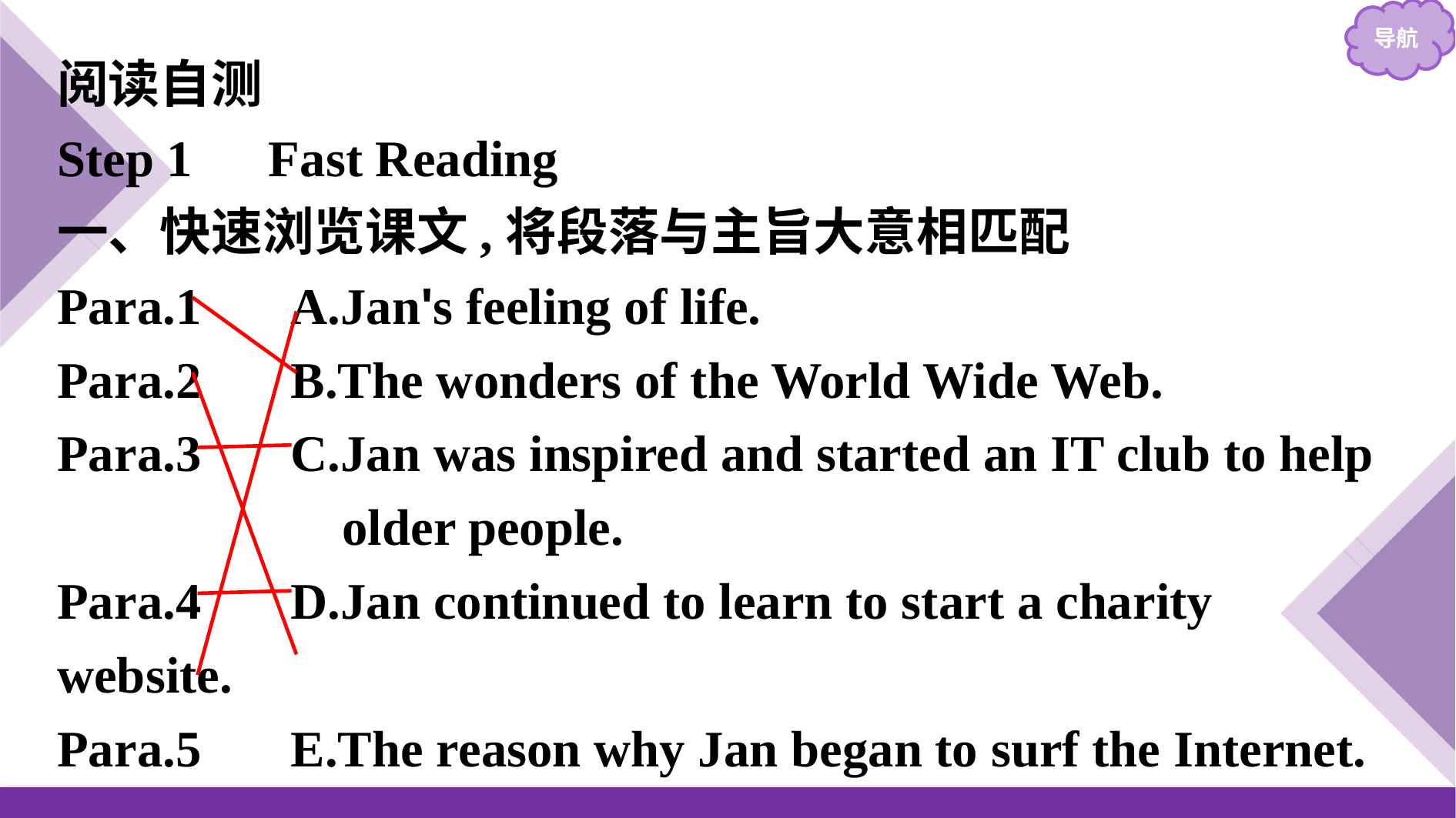

阅读自测
Step 1　Fast Reading
一、快速浏览课文,将段落与主旨大意相匹配
Para.1　	A.Jan's feeling of life.
Para.2	B.The wonders of the World Wide Web.
Para.3	C.Jan was inspired and started an IT club to help
		    older people.
Para.4	D.Jan continued to learn to start a charity website.
Para.5	E.The reason why Jan began to surf the Internet.